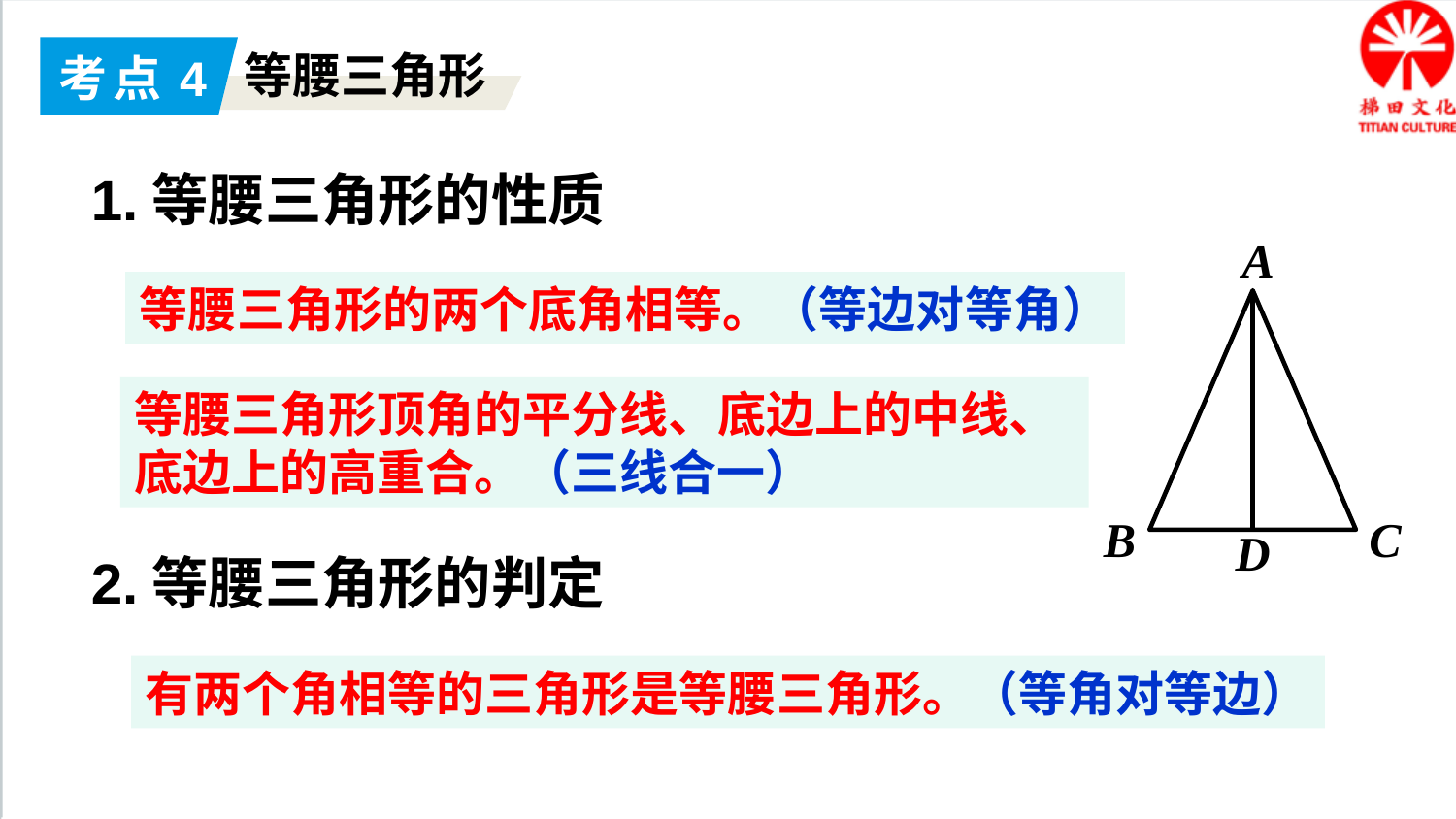

考点4

等腰三角形
1.等腰三角形的性质
A

B
C
等腰三角形的两个底角相等。（等边对等角）
等腰三角形顶角的平分线、底边上的中线、底边上的高重合。（三线合一）
D
2.等腰三角形的判定
有两个角相等的三角形是等腰三角形。（等角对等边）